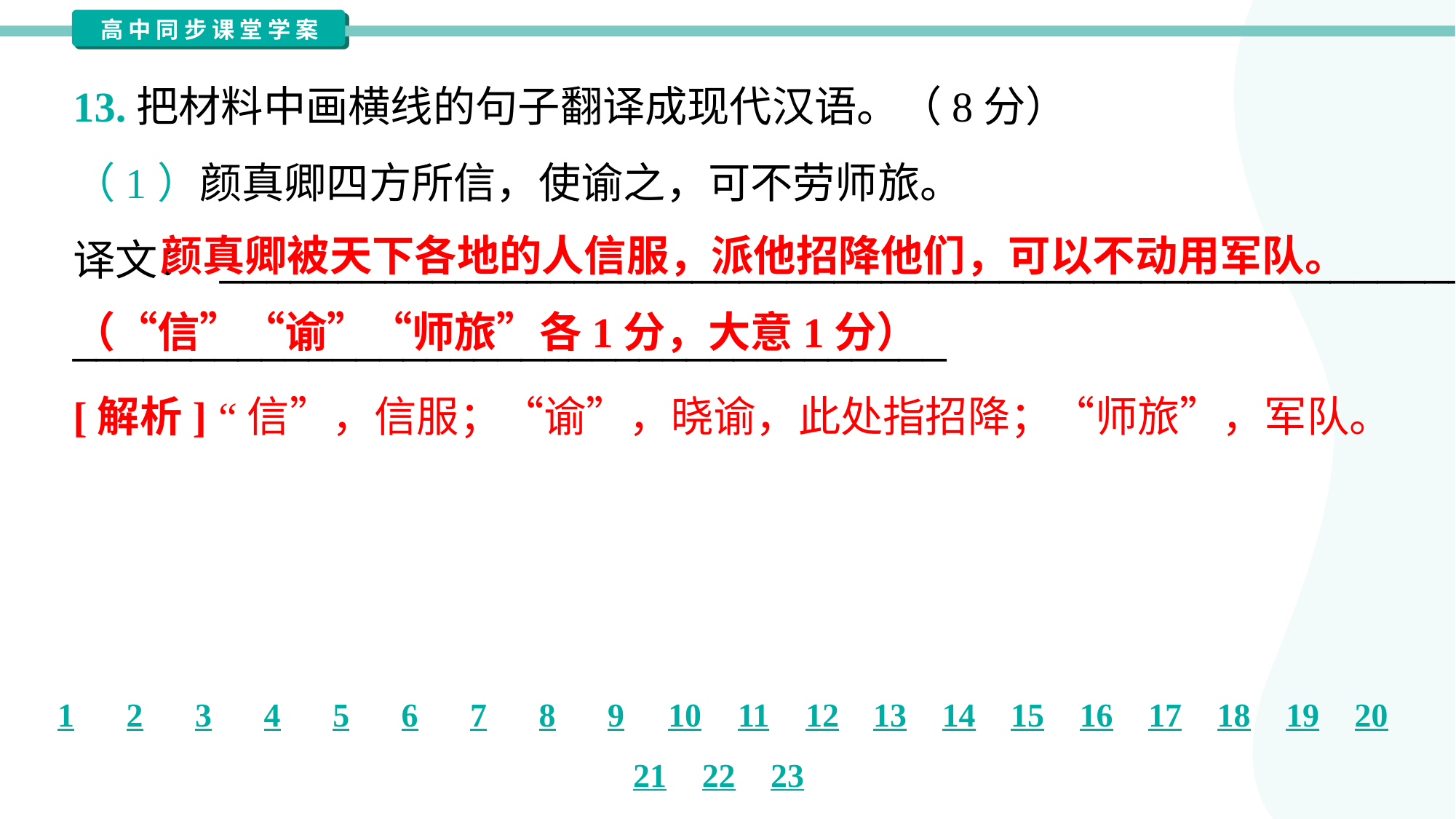

13.把材料中画横线的句子翻译成现代汉语。（8分）
（1）颜真卿四方所信，使谕之，可不劳师旅。
译文： ______________________________________________________
_____________________________________
        颜真卿被天下各地的人信服，派他招降他们，可以不动用军队。（“信”“谕”“师旅”各1分，大意1分）
[解析] “信”，信服；“谕”，晓谕，此处指招降；“师旅”，军队。